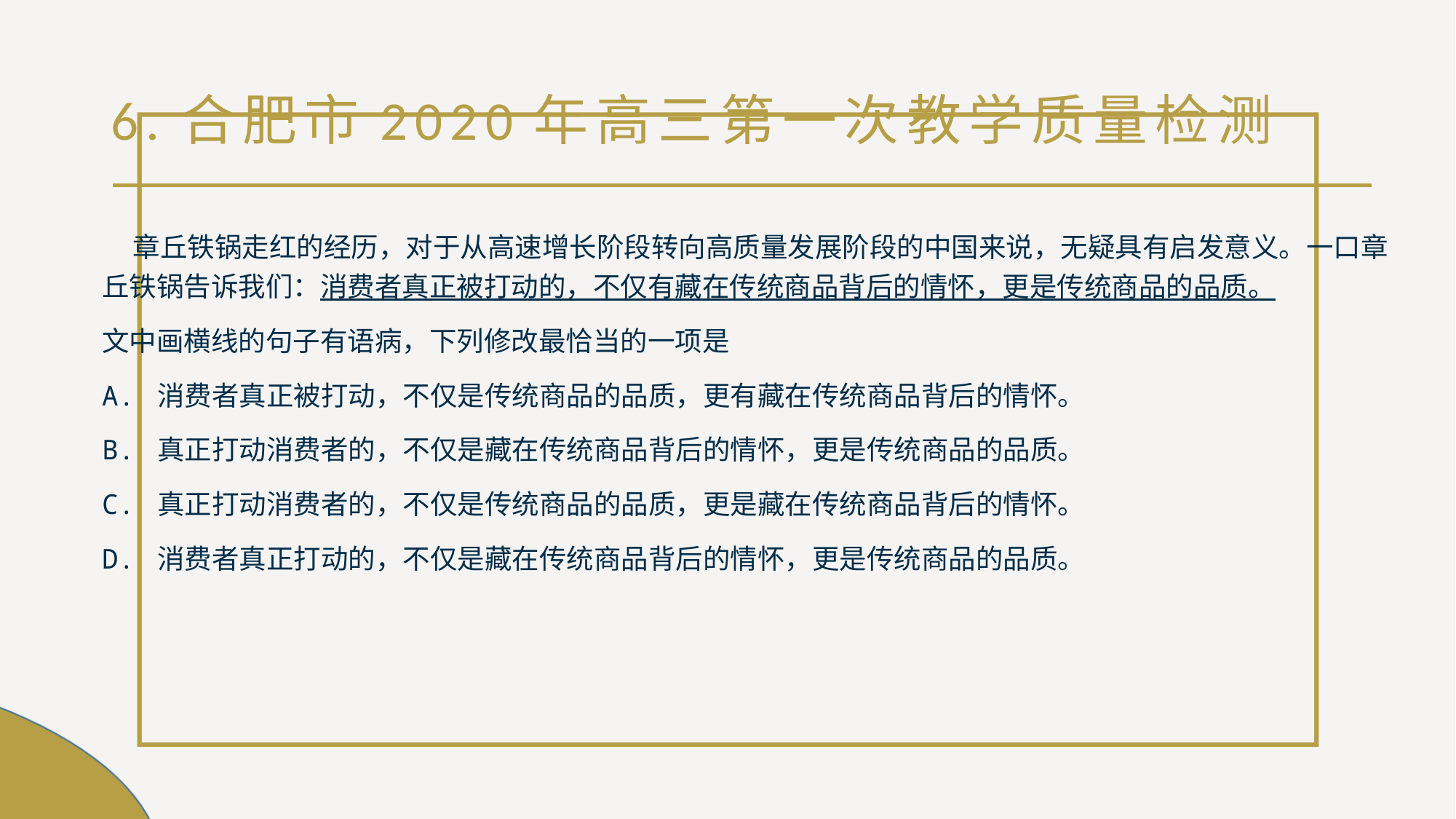

# 6.合肥市2020年高三第一次教学质量检测
    章丘铁锅走红的经历，对于从高速增长阶段转向高质量发展阶段的中国来说，无疑具有启发意义。一口章丘铁锅告诉我们：消费者真正被打动的，不仅有藏在传统商品背后的情怀，更是传统商品的品质。
文中画横线的句子有语病，下列修改最恰当的一项是
A. 消费者真正被打动，不仅是传统商品的品质，更有藏在传统商品背后的情怀。
B. 真正打动消费者的，不仅是藏在传统商品背后的情怀，更是传统商品的品质。
C. 真正打动消费者的，不仅是传统商品的品质，更是藏在传统商品背后的情怀。
D. 消费者真正打动的，不仅是藏在传统商品背后的情怀，更是传统商品的品质。